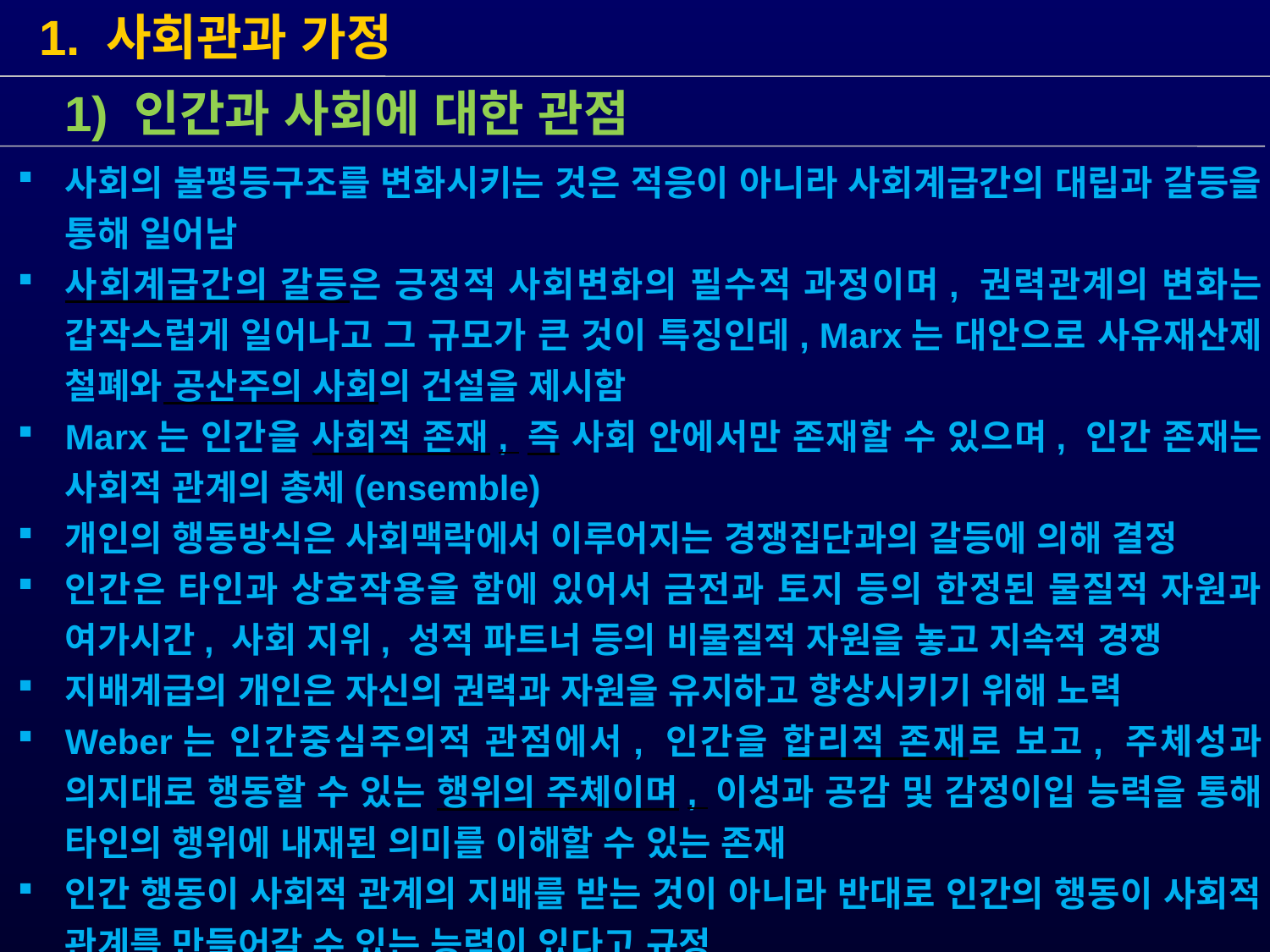

1. 사회관과 가정

  1) 인간과 사회에 대한 관점

사회의 불평등구조를 변화시키는 것은 적응이 아니라 사회계급간의 대립과 갈등을 통해 일어남
사회계급간의 갈등은 긍정적 사회변화의 필수적 과정이며, 권력관계의 변화는 갑작스럽게 일어나고 그 규모가 큰 것이 특징인데, Marx는 대안으로 사유재산제 철폐와 공산주의 사회의 건설을 제시함
Marx는 인간을 사회적 존재, 즉 사회 안에서만 존재할 수 있으며, 인간 존재는 사회적 관계의 총체(ensemble)
개인의 행동방식은 사회맥락에서 이루어지는 경쟁집단과의 갈등에 의해 결정
인간은 타인과 상호작용을 함에 있어서 금전과 토지 등의 한정된 물질적 자원과 여가시간, 사회 지위, 성적 파트너 등의 비물질적 자원을 놓고 지속적 경쟁
지배계급의 개인은 자신의 권력과 자원을 유지하고 향상시키기 위해 노력
Weber는 인간중심주의적 관점에서, 인간을 합리적 존재로 보고, 주체성과 의지대로 행동할 수 있는 행위의 주체이며, 이성과 공감 및 감정이입 능력을 통해 타인의 행위에 내재된 의미를 이해할 수 있는 존재
인간 행동이 사회적 관계의 지배를 받는 것이 아니라 반대로 인간의 행동이 사회적 관계를 만들어갈 수 있는 능력이 있다고 규정